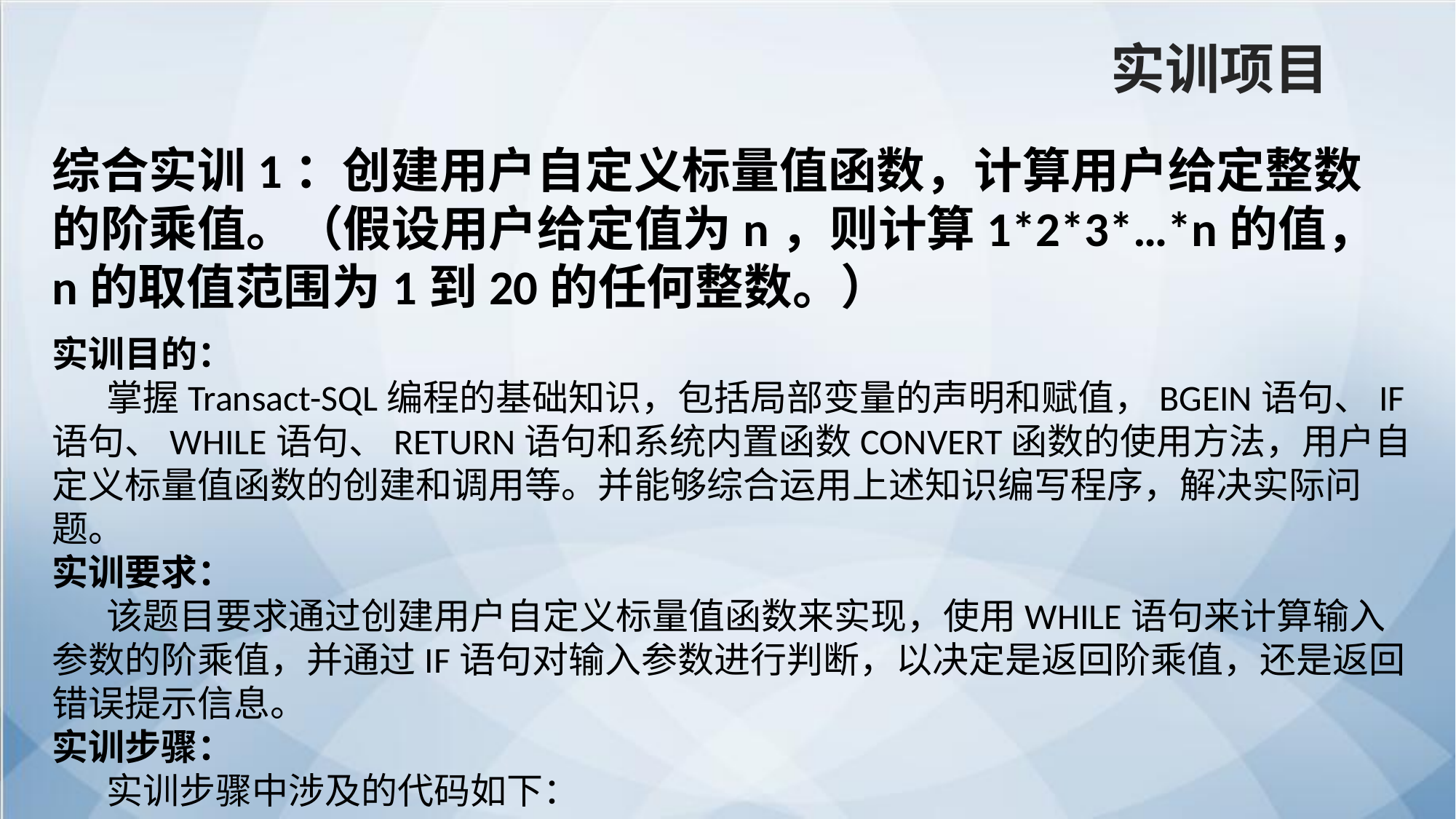

实训项目
综合实训1：创建用户自定义标量值函数，计算用户给定整数的阶乘值。（假设用户给定值为n，则计算1*2*3*…*n的值，n的取值范围为1到20的任何整数。）
实训目的：
掌握Transact-SQL编程的基础知识，包括局部变量的声明和赋值，BGEIN语句、IF语句、WHILE语句、RETURN语句和系统内置函数CONVERT函数的使用方法，用户自定义标量值函数的创建和调用等。并能够综合运用上述知识编写程序，解决实际问题。
实训要求：
该题目要求通过创建用户自定义标量值函数来实现，使用WHILE语句来计算输入参数的阶乘值，并通过IF语句对输入参数进行判断，以决定是返回阶乘值，还是返回错误提示信息。
实训步骤：
实训步骤中涉及的代码如下：